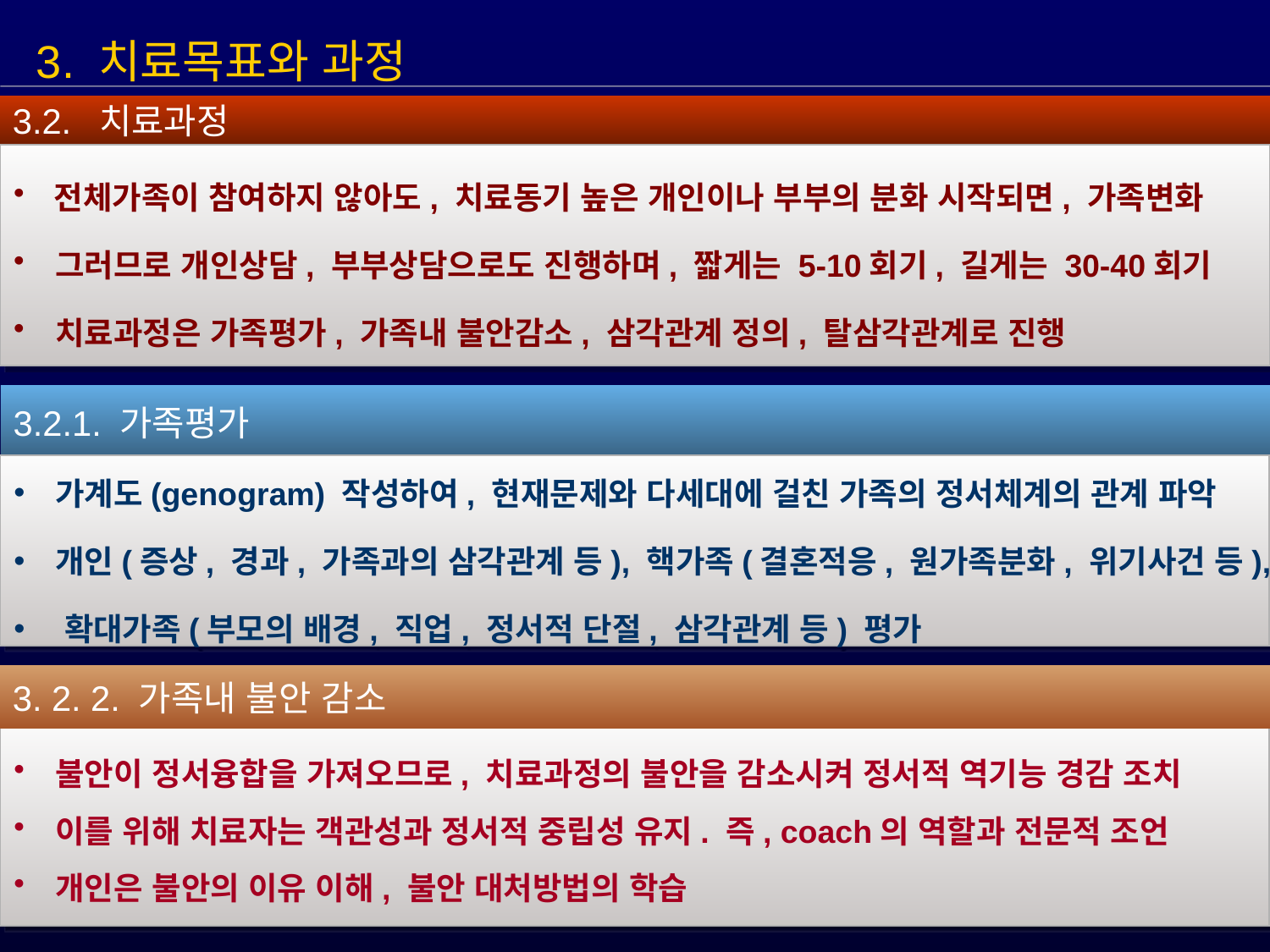

3. 치료목표와 과정

3.2.  치료과정
 전체가족이 참여하지 않아도, 치료동기 높은 개인이나 부부의 분화 시작되면, 가족변화
 그러므로 개인상담, 부부상담으로도 진행하며, 짧게는 5-10회기, 길게는 30-40회기
 치료과정은 가족평가, 가족내 불안감소, 삼각관계 정의, 탈삼각관계로 진행
3.2.1. 가족평가
 가계도(genogram) 작성하여, 현재문제와 다세대에 걸친 가족의 정서체계의 관계 파악
 개인(증상, 경과, 가족과의 삼각관계 등), 핵가족(결혼적응, 원가족분화, 위기사건 등),
  확대가족(부모의 배경, 직업, 정서적 단절, 삼각관계 등) 평가
3. 2. 2. 가족내 불안 감소
 불안이 정서융합을 가져오므로, 치료과정의 불안을 감소시켜 정서적 역기능 경감 조치
 이를 위해 치료자는 객관성과 정서적 중립성 유지. 즉, coach의 역할과 전문적 조언
 개인은 불안의 이유 이해, 불안 대처방법의 학습